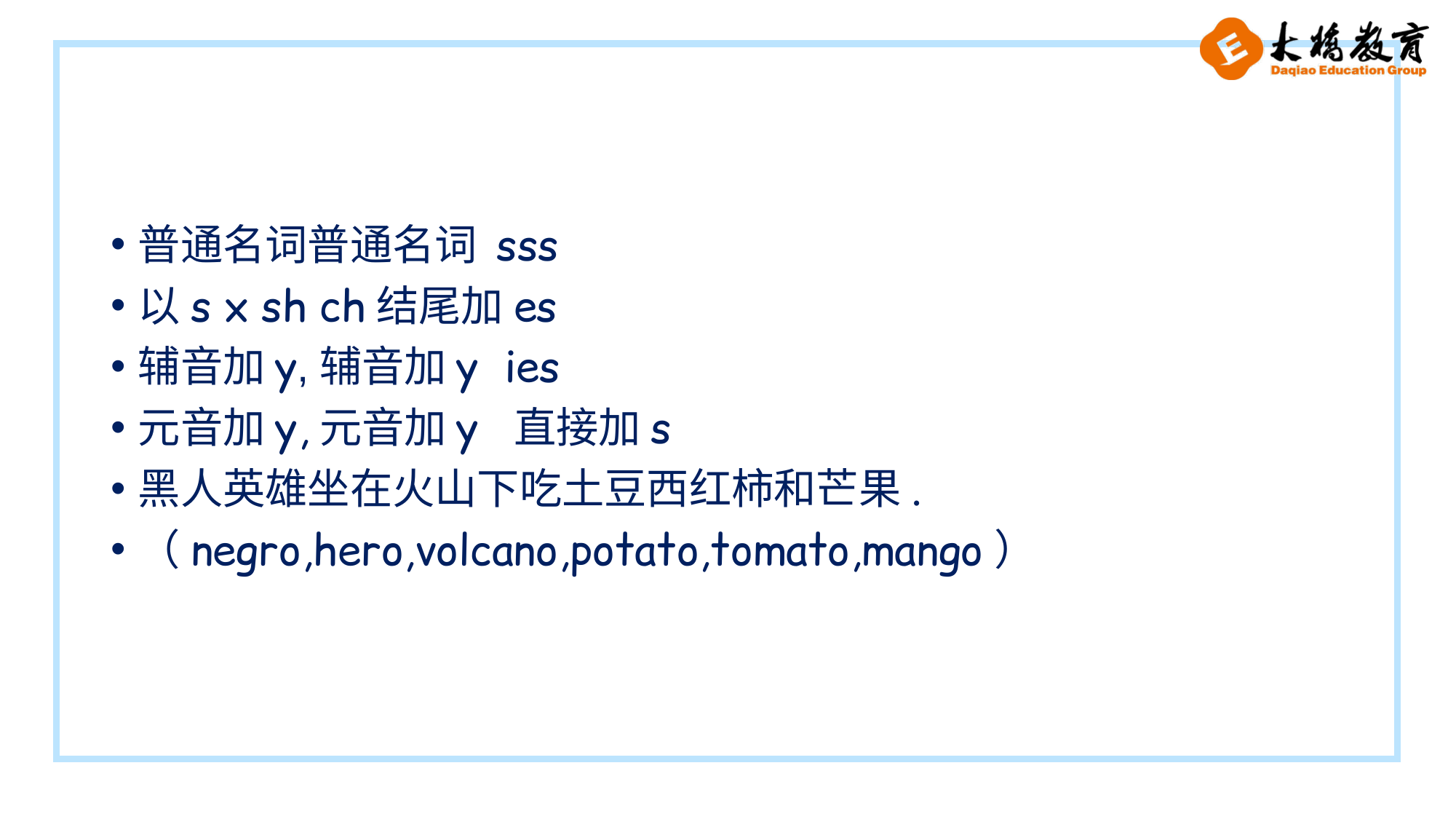

普通名词普通名词 sss
以s x sh ch结尾加es
辅音加y,辅音加y  ies
元音加y,元音加y  直接加s
黑人英雄坐在火山下吃土豆西红柿和芒果.
（negro,hero,volcano,potato,tomato,mango）